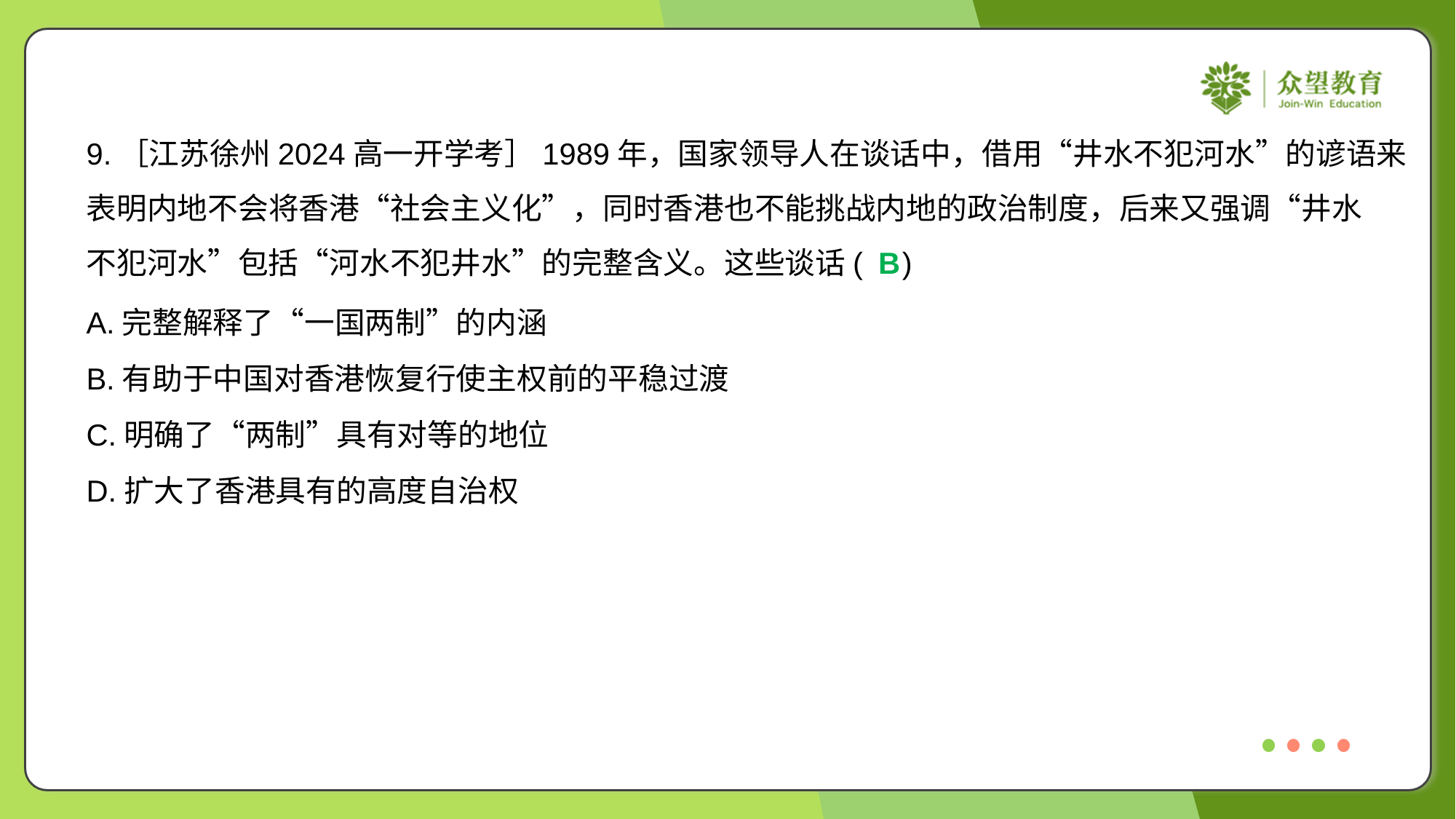

9.［江苏徐州2024高一开学考］1989年，国家领导人在谈话中，借用“井水不犯河水”的谚语来
表明内地不会将香港“社会主义化”，同时香港也不能挑战内地的政治制度，后来又强调“井水
不犯河水”包括“河水不犯井水”的完整含义。这些谈话(     )
B
A.完整解释了“一国两制”的内涵
B.有助于中国对香港恢复行使主权前的平稳过渡
C.明确了“两制”具有对等的地位
D.扩大了香港具有的高度自治权